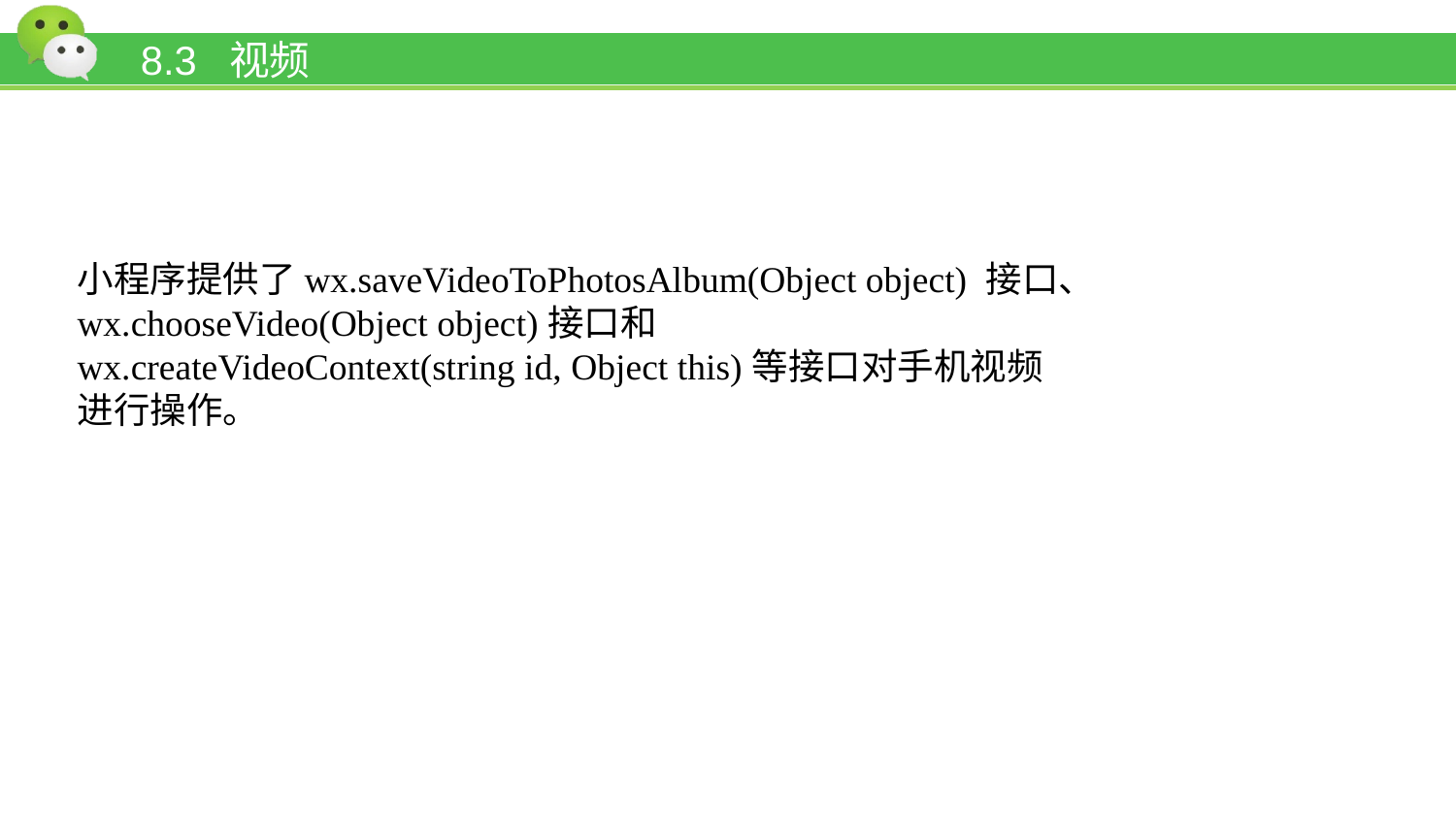

# 8.3  视频
小程序提供了wx.saveVideoToPhotosAlbum(Object object) 接口、wx.chooseVideo(Object object)接口和wx.createVideoContext(string id, Object this)等接口对手机视频进行操作。